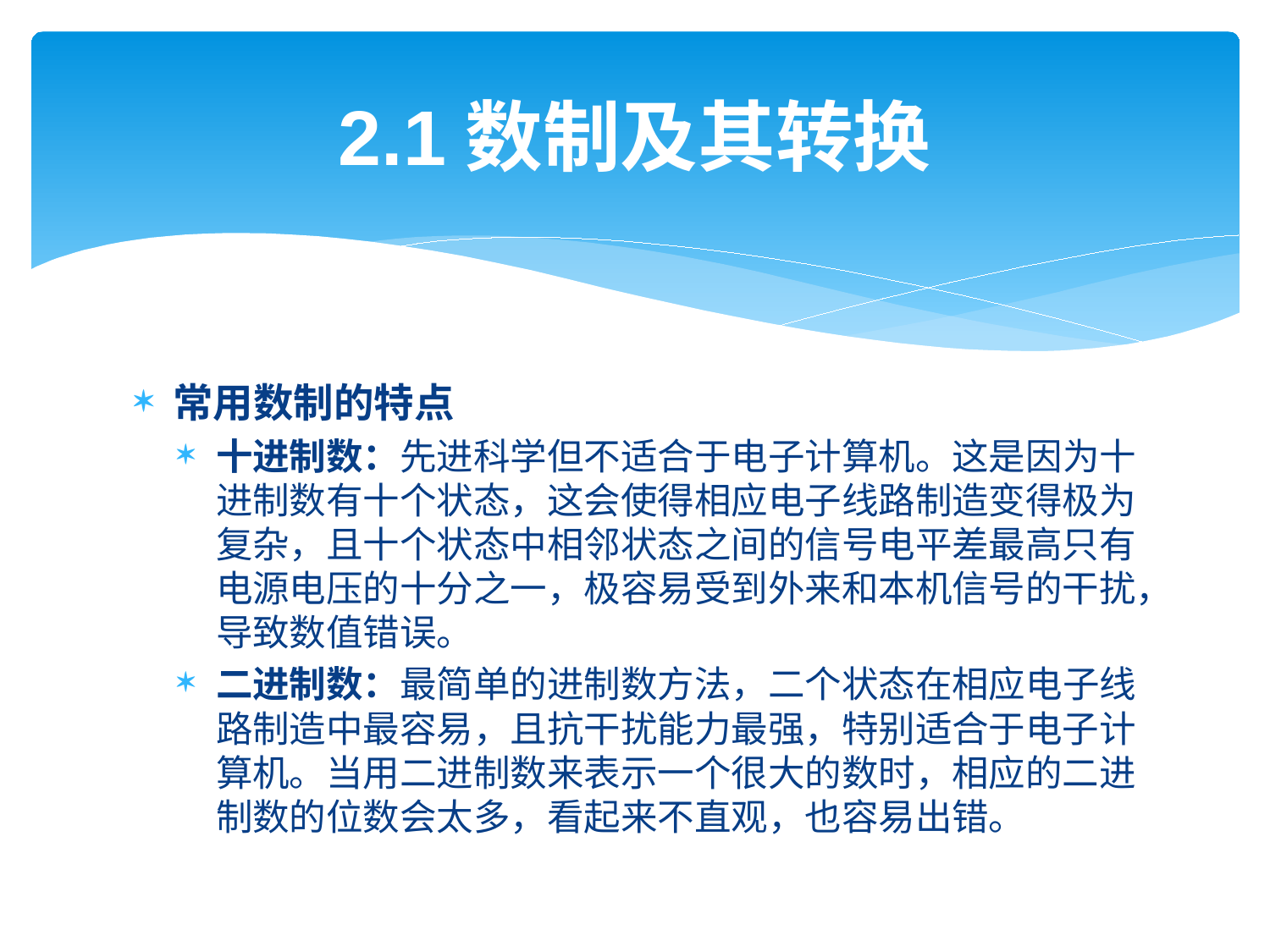

# 2.1数制及其转换
常用数制的特点
十进制数：先进科学但不适合于电子计算机。这是因为十进制数有十个状态，这会使得相应电子线路制造变得极为复杂，且十个状态中相邻状态之间的信号电平差最高只有电源电压的十分之一，极容易受到外来和本机信号的干扰，导致数值错误。
二进制数：最简单的进制数方法，二个状态在相应电子线路制造中最容易，且抗干扰能力最强，特别适合于电子计算机。当用二进制数来表示一个很大的数时，相应的二进制数的位数会太多，看起来不直观，也容易出错。